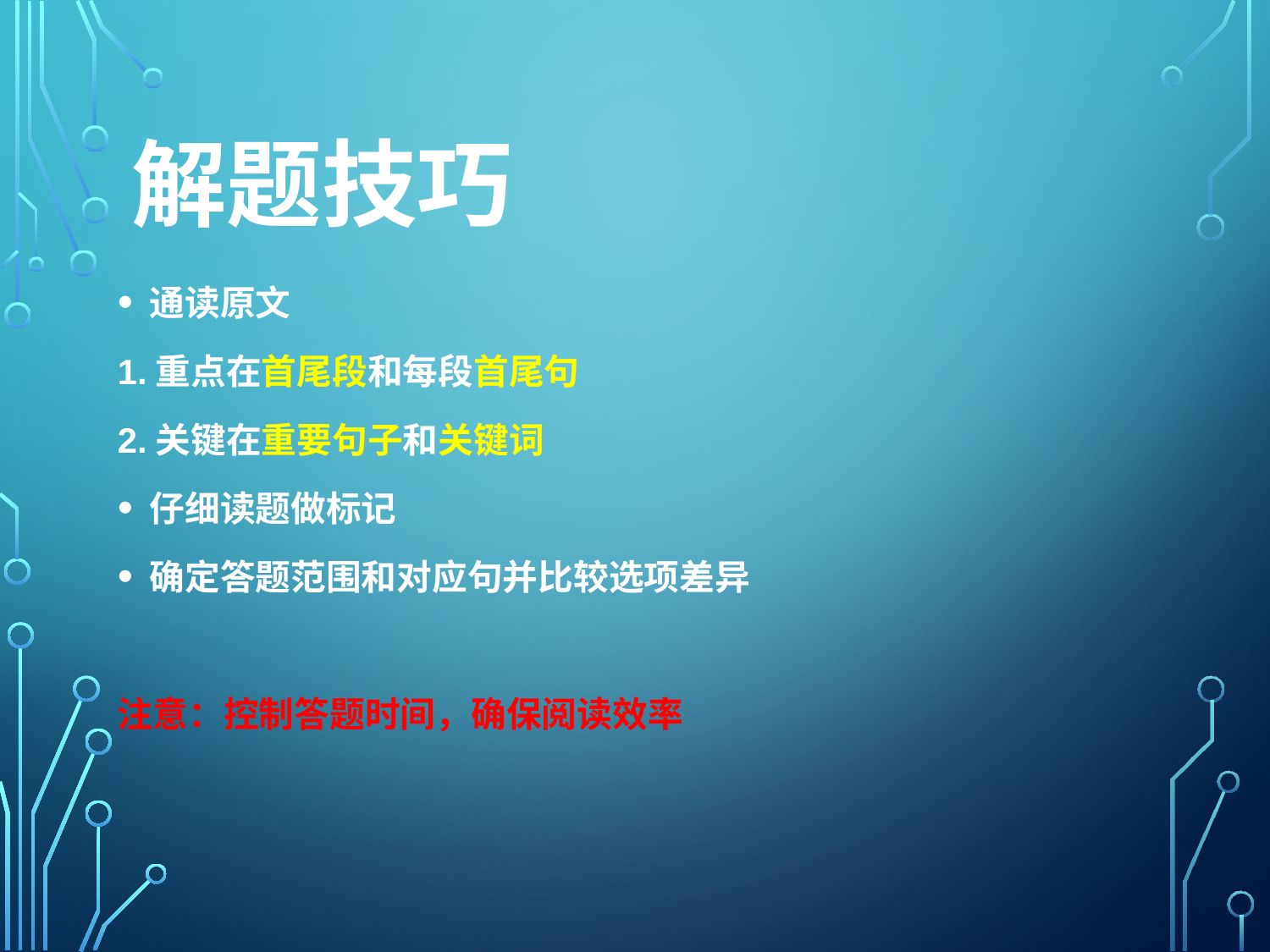

# 解题技巧
通读原文
1.重点在首尾段和每段首尾句
2.关键在重要句子和关键词
仔细读题做标记
确定答题范围和对应句并比较选项差异

注意：控制答题时间，确保阅读效率